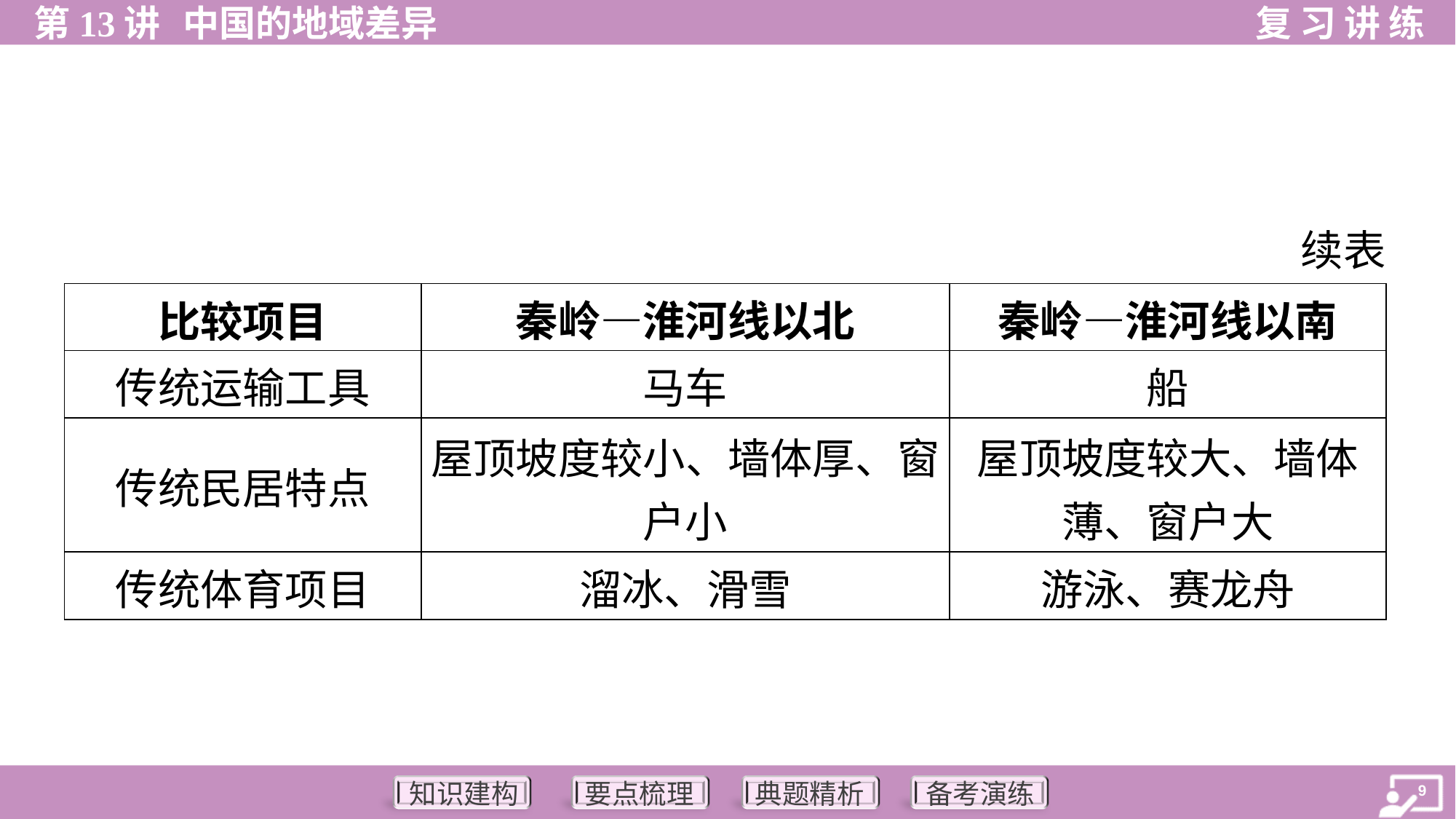

续表
| 比较项目 | 秦岭—淮河线以北 | 秦岭—淮河线以南 |
| --- | --- | --- |
| 传统运输工具 | 马车 | 船 |
| 传统民居特点 | 屋顶坡度较小、墙体厚、窗 户小 | 屋顶坡度较大、墙体 薄、窗户大 |
| 传统体育项目 | 溜冰、滑雪 | 游泳、赛龙舟 |